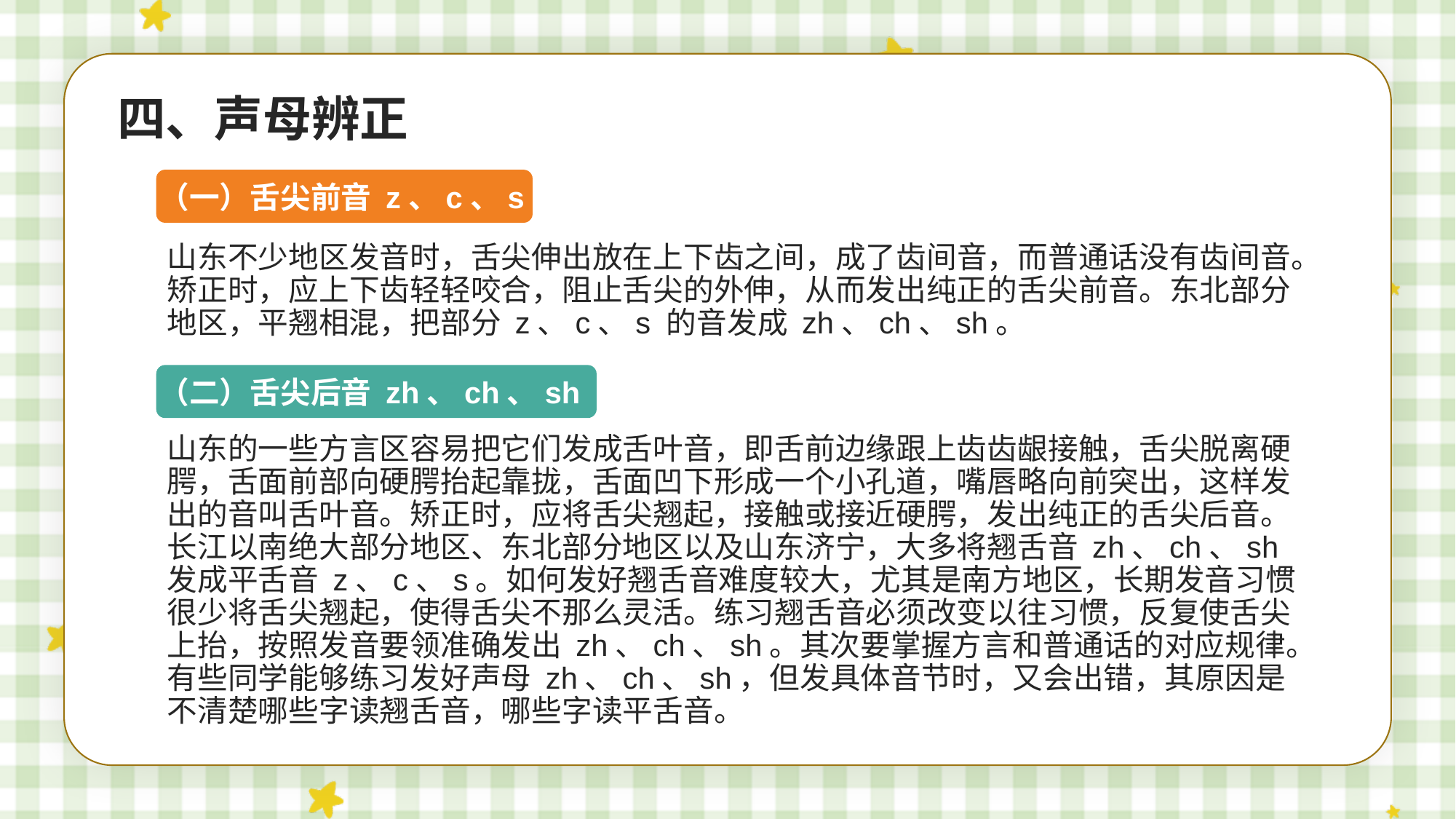

四、声母辨正
（一）舌尖前音 z、c、s
山东不少地区发音时，舌尖伸出放在上下齿之间，成了齿间音，而普通话没有齿间音。矫正时，应上下齿轻轻咬合，阻止舌尖的外伸，从而发出纯正的舌尖前音。东北部分地区，平翘相混，把部分 z、c、s 的音发成 zh、ch、sh。
（二）舌尖后音 zh、ch、sh
山东的一些方言区容易把它们发成舌叶音，即舌前边缘跟上齿齿龈接触，舌尖脱离硬腭，舌面前部向硬腭抬起靠拢，舌面凹下形成一个小孔道，嘴唇略向前突出，这样发出的音叫舌叶音。矫正时，应将舌尖翘起，接触或接近硬腭，发出纯正的舌尖后音。长江以南绝大部分地区、东北部分地区以及山东济宁，大多将翘舌音 zh、ch、sh 发成平舌音 z、c、s。如何发好翘舌音难度较大，尤其是南方地区，长期发音习惯很少将舌尖翘起，使得舌尖不那么灵活。练习翘舌音必须改变以往习惯，反复使舌尖上抬，按照发音要领准确发出 zh、ch、sh。其次要掌握方言和普通话的对应规律。有些同学能够练习发好声母 zh、ch、sh，但发具体音节时，又会出错，其原因是不清楚哪些字读翘舌音，哪些字读平舌音。